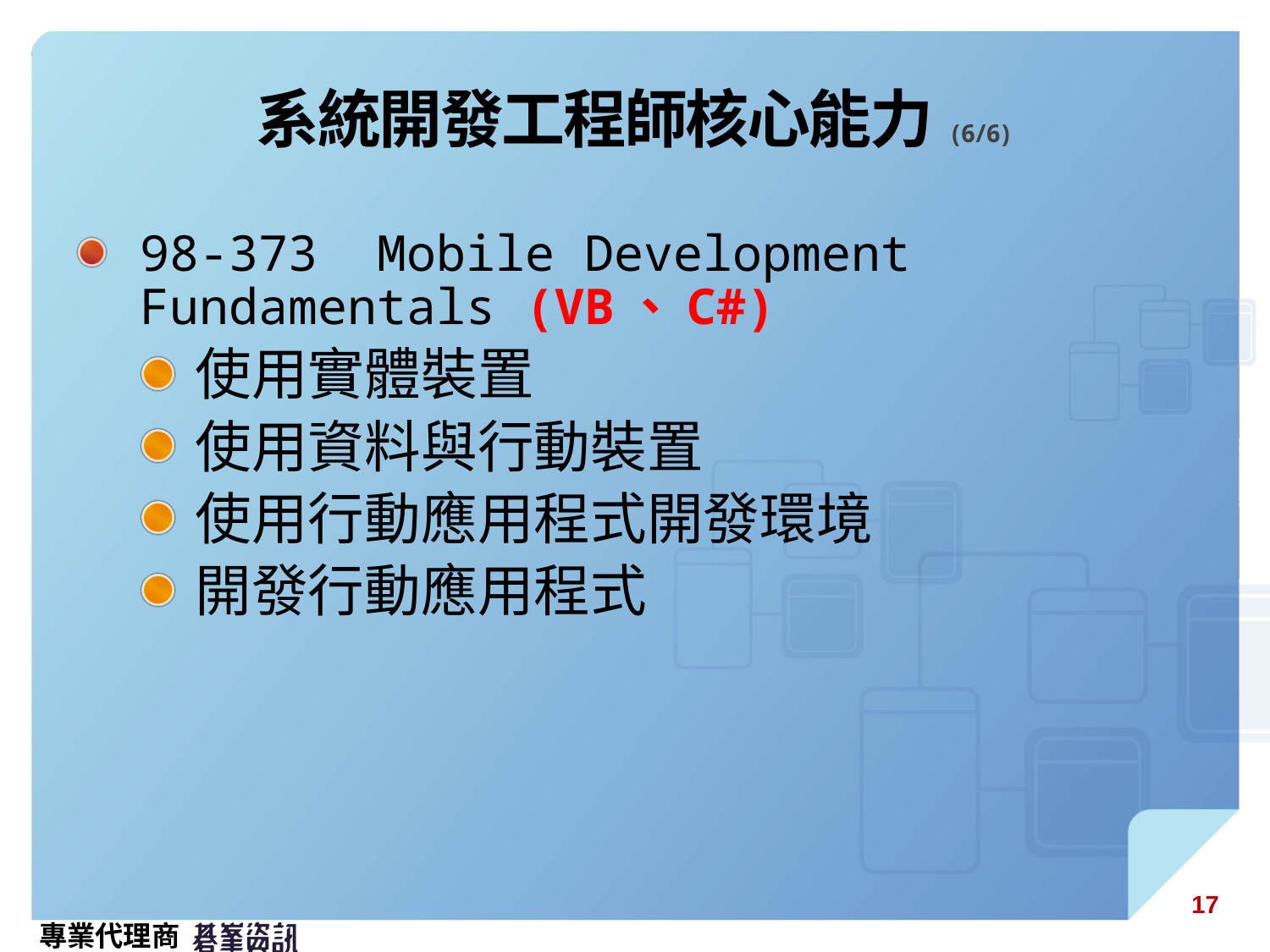

# 系統開發工程師核心能力(6/6)
98-373  Mobile Development Fundamentals (VB、C#)
使用實體裝置
使用資料與行動裝置
使用行動應用程式開發環境
開發行動應用程式
17